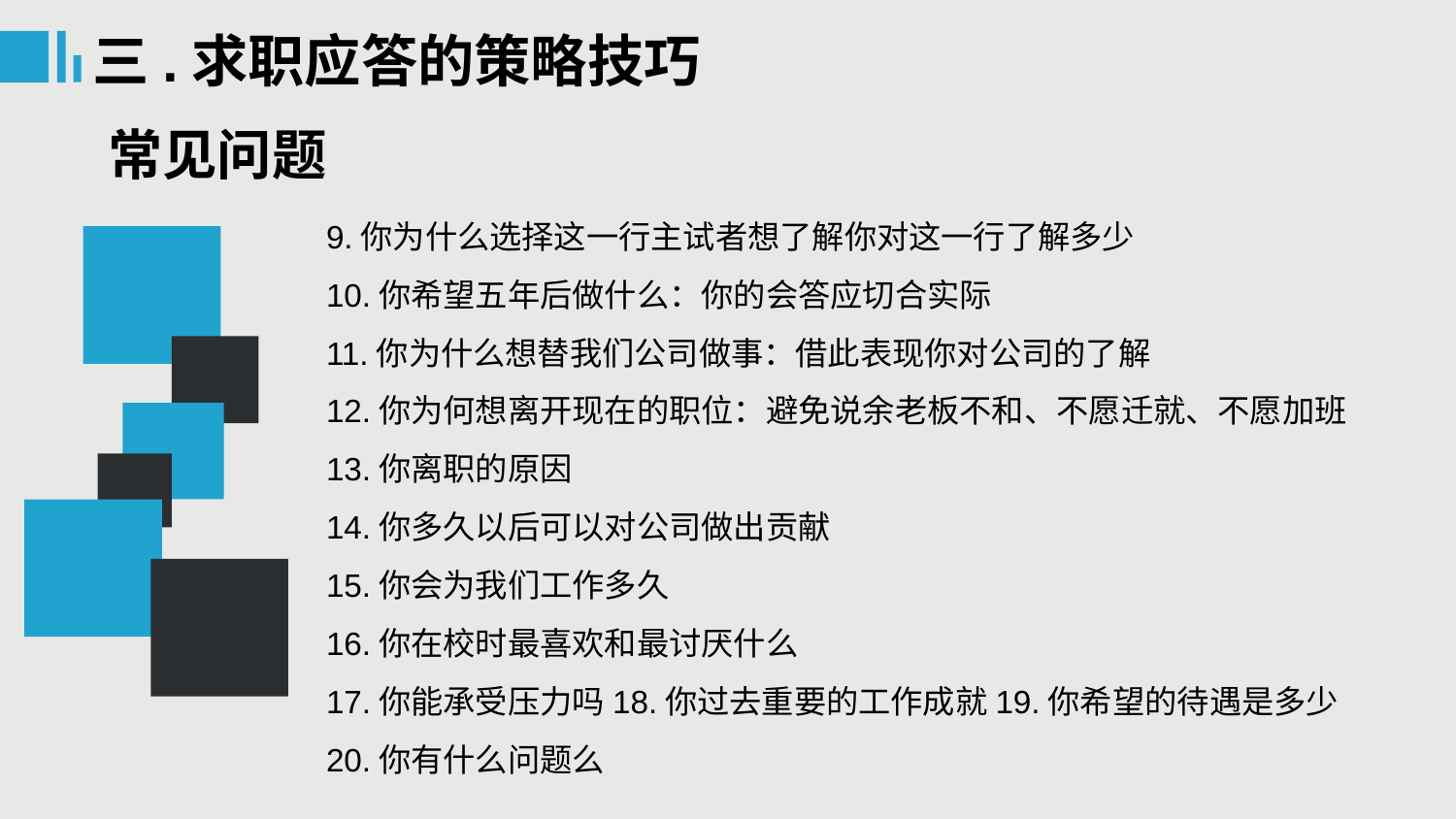

三.求职应答的策略技巧

常见问题
9.你为什么选择这一行主试者想了解你对这一行了解多少
10.你希望五年后做什么：你的会答应切合实际
11.你为什么想替我们公司做事：借此表现你对公司的了解
12.你为何想离开现在的职位：避免说余老板不和、不愿迁就、不愿加班
13.你离职的原因
14.你多久以后可以对公司做出贡献
15.你会为我们工作多久
16.你在校时最喜欢和最讨厌什么
17.你能承受压力吗18.你过去重要的工作成就19.你希望的待遇是多少
20.你有什么问题么